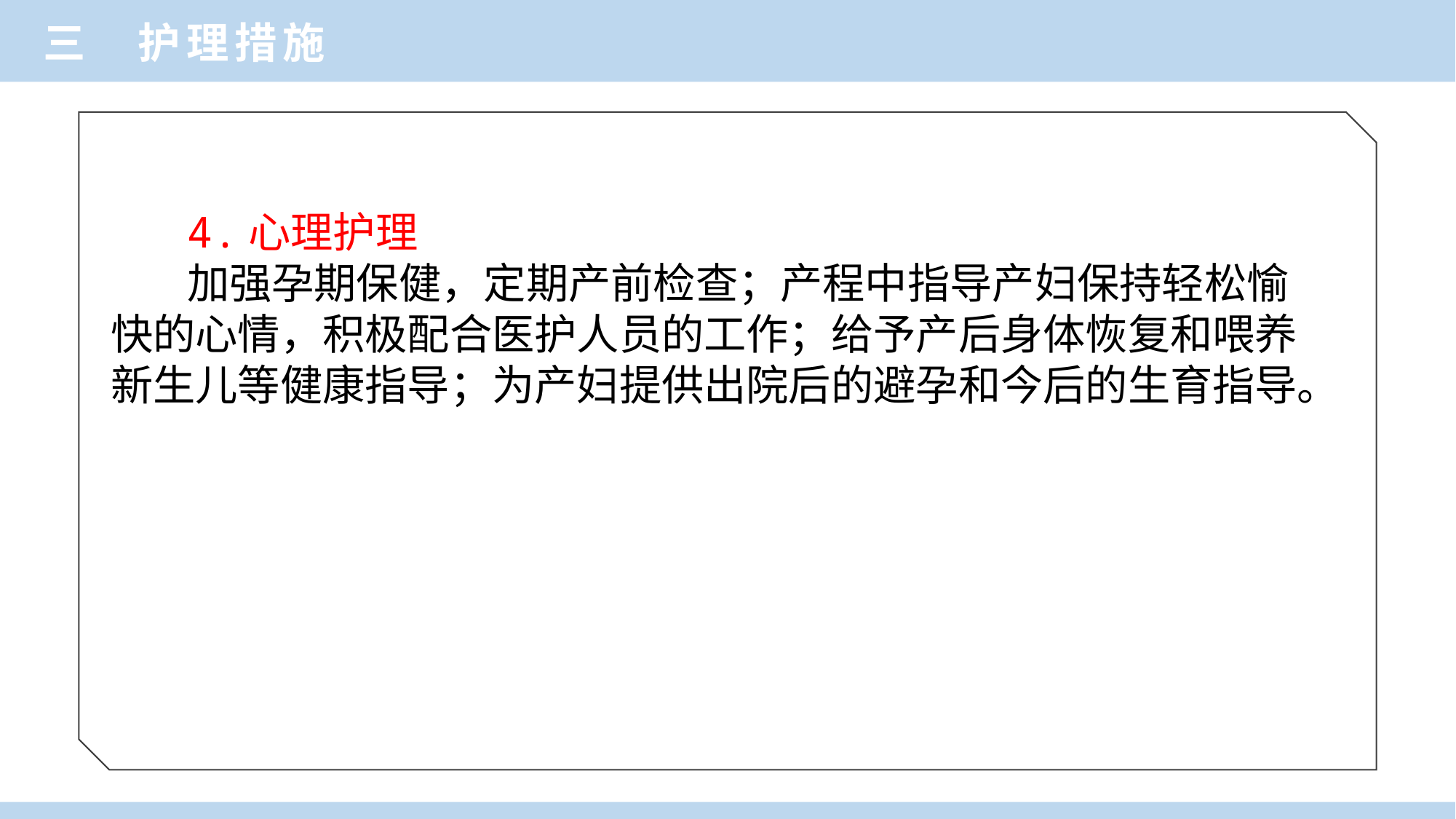

三   护理措施

   4.心理护理
       加强孕期保健，定期产前检查；产程中指导产妇保持轻松愉快的心情，积极配合医护人员的工作；给予产后身体恢复和喂养新生儿等健康指导；为产妇提供出院后的避孕和今后的生育指导。